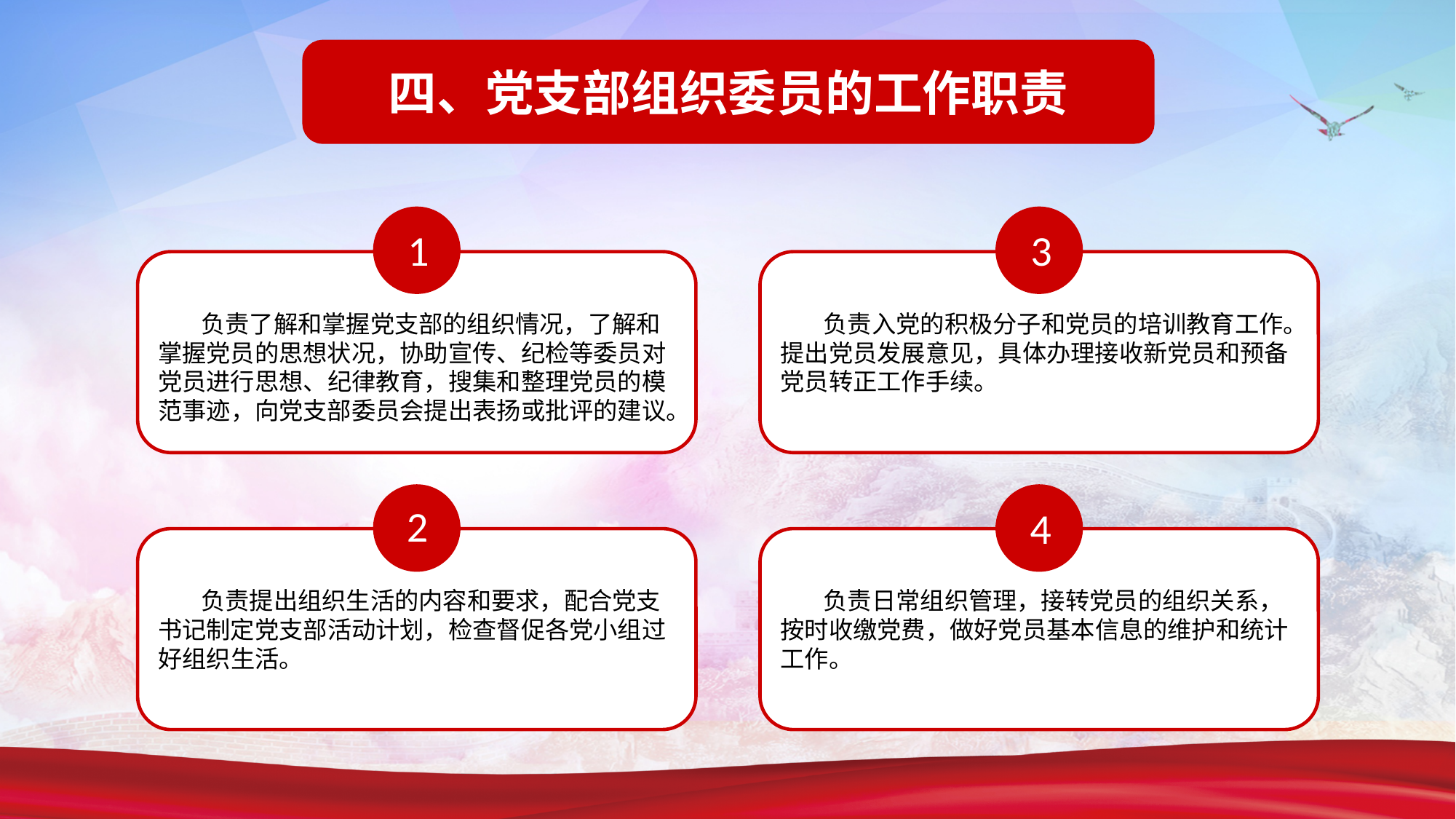

四、党支部组织委员的工作职责

1
3

负责了解和掌握党支部的组织情况，了解和掌握党员的思想状况，协助宣传、纪检等委员对党员进行思想、纪律教育，搜集和整理党员的模范事迹，向党支部委员会提出表扬或批评的建议。
负责入党的积极分子和党员的培训教育工作。提出党员发展意见，具体办理接收新党员和预备党员转正工作手续。

2
4
负责提出组织生活的内容和要求，配合党支书记制定党支部活动计划，检查督促各党小组过好组织生活。
负责日常组织管理，接转党员的组织关系，按时收缴党费，做好党员基本信息的维护和统计工作。